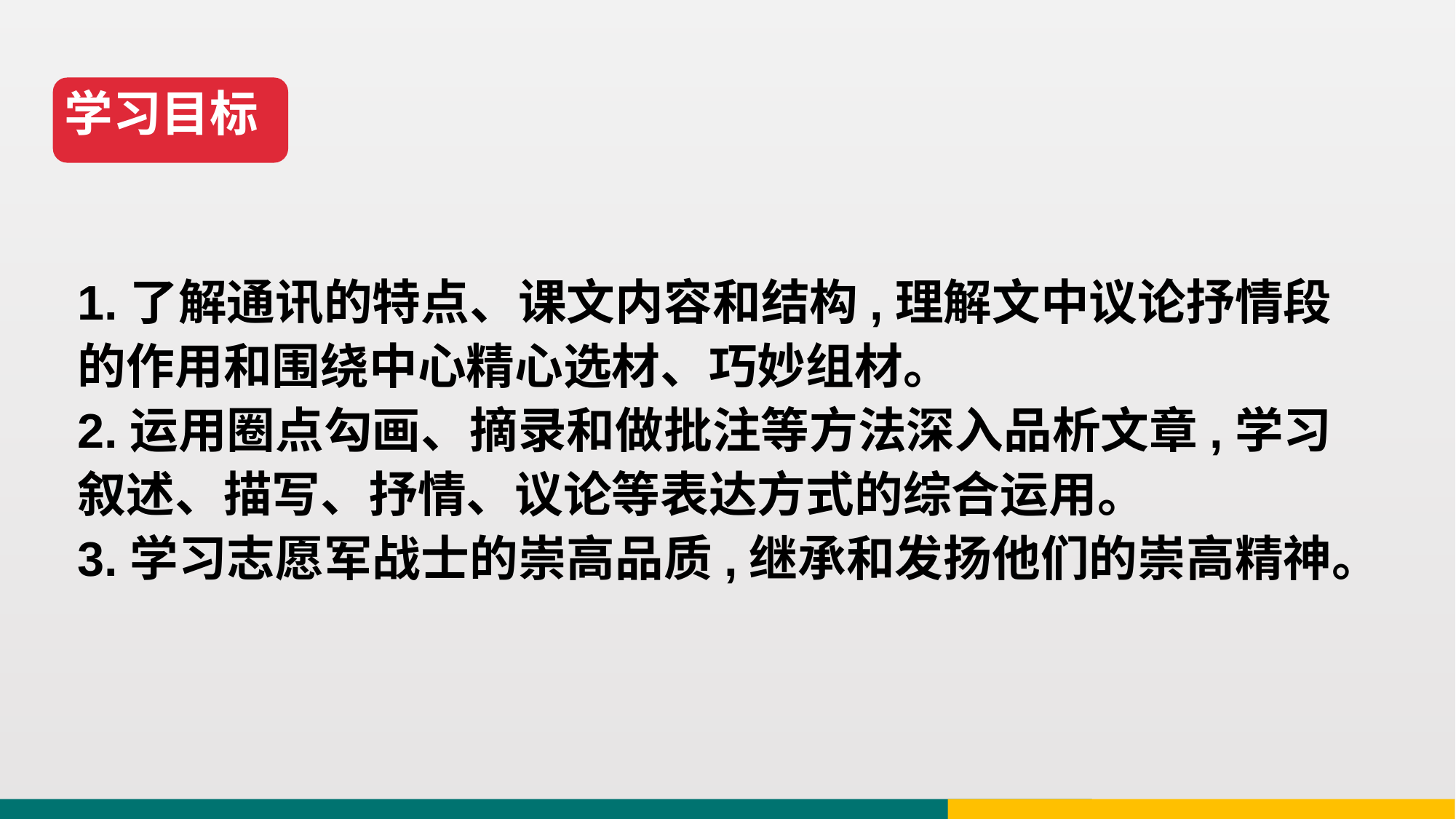

学习目标
1.了解通讯的特点、课文内容和结构,理解文中议论抒情段的作用和围绕中心精心选材、巧妙组材。
2.运用圈点勾画、摘录和做批注等方法深入品析文章,学习叙述、描写、抒情、议论等表达方式的综合运用。
3.学习志愿军战士的崇高品质,继承和发扬他们的崇高精神。